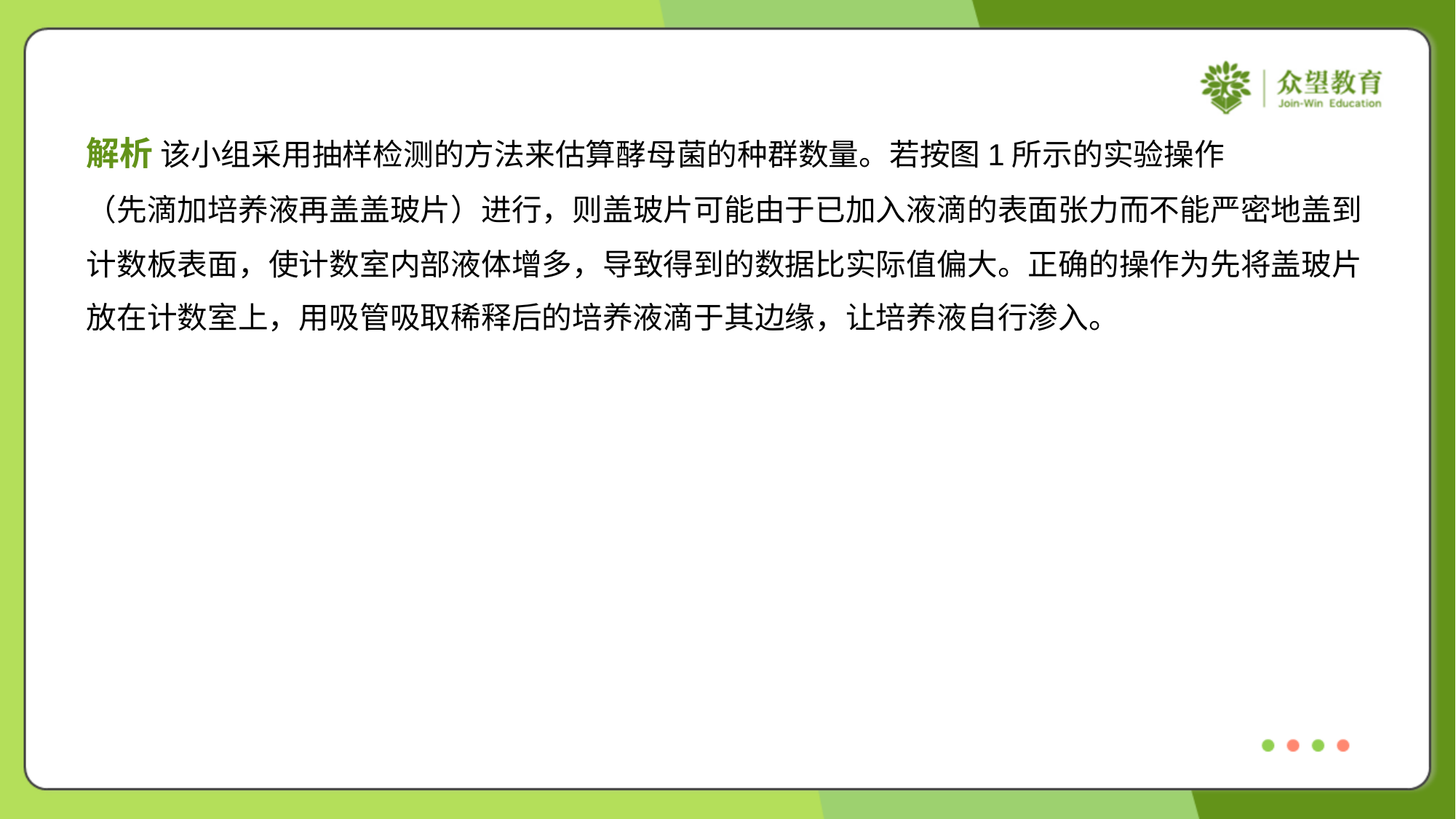

解析 该小组采用抽样检测的方法来估算酵母菌的种群数量。若按图1所示的实验操作
（先滴加培养液再盖盖玻片）进行，则盖玻片可能由于已加入液滴的表面张力而不能严密地盖到
计数板表面，使计数室内部液体增多，导致得到的数据比实际值偏大。正确的操作为先将盖玻片
放在计数室上，用吸管吸取稀释后的培养液滴于其边缘，让培养液自行渗入。